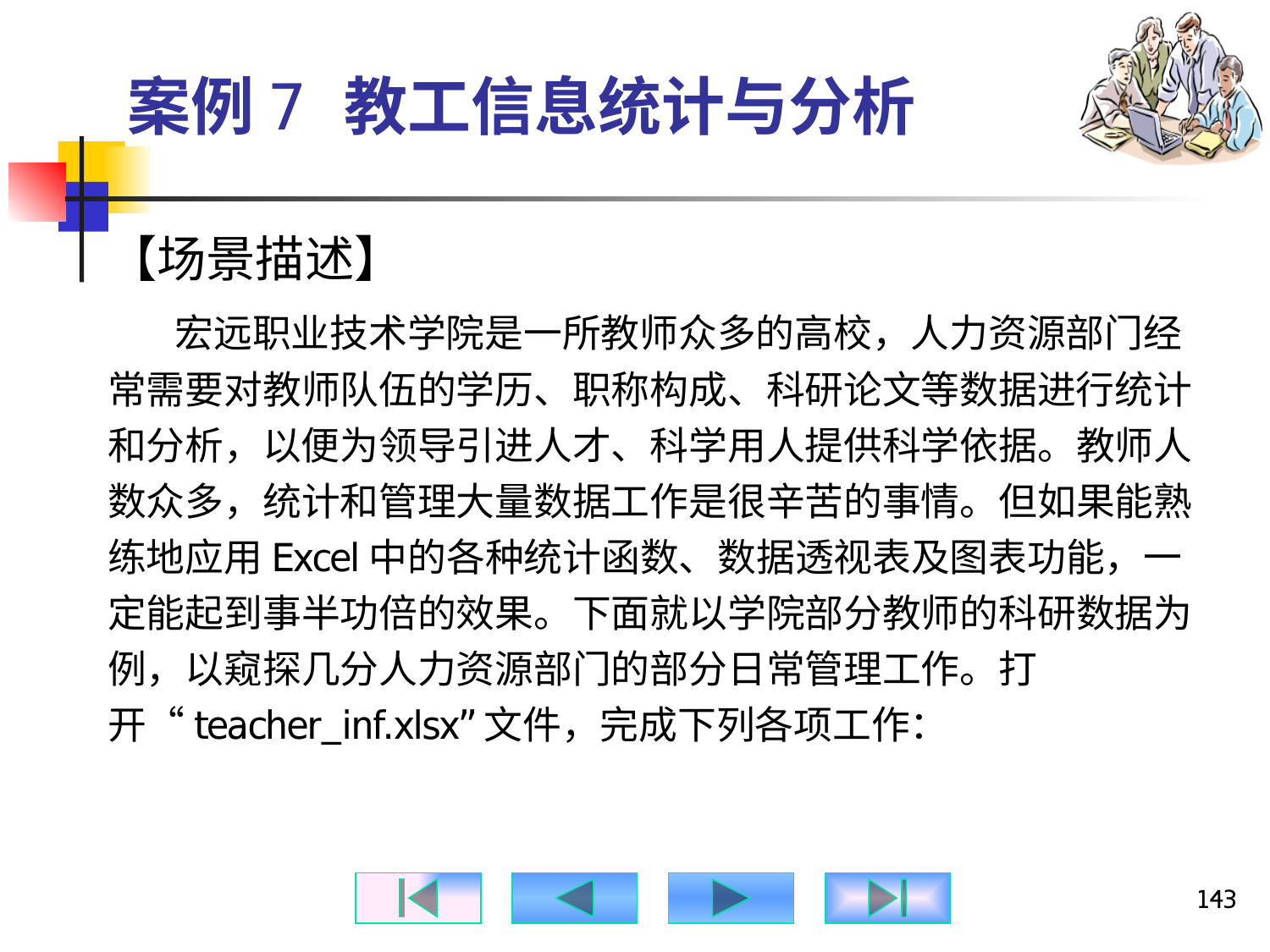

# 案例7 教工信息统计与分析
【场景描述】
      宏远职业技术学院是一所教师众多的高校，人力资源部门经常需要对教师队伍的学历、职称构成、科研论文等数据进行统计和分析，以便为领导引进人才、科学用人提供科学依据。教师人数众多，统计和管理大量数据工作是很辛苦的事情。但如果能熟练地应用Excel中的各种统计函数、数据透视表及图表功能，一定能起到事半功倍的效果。下面就以学院部分教师的科研数据为例，以窥探几分人力资源部门的部分日常管理工作。打开“teacher_inf.xlsx”文件，完成下列各项工作：
143